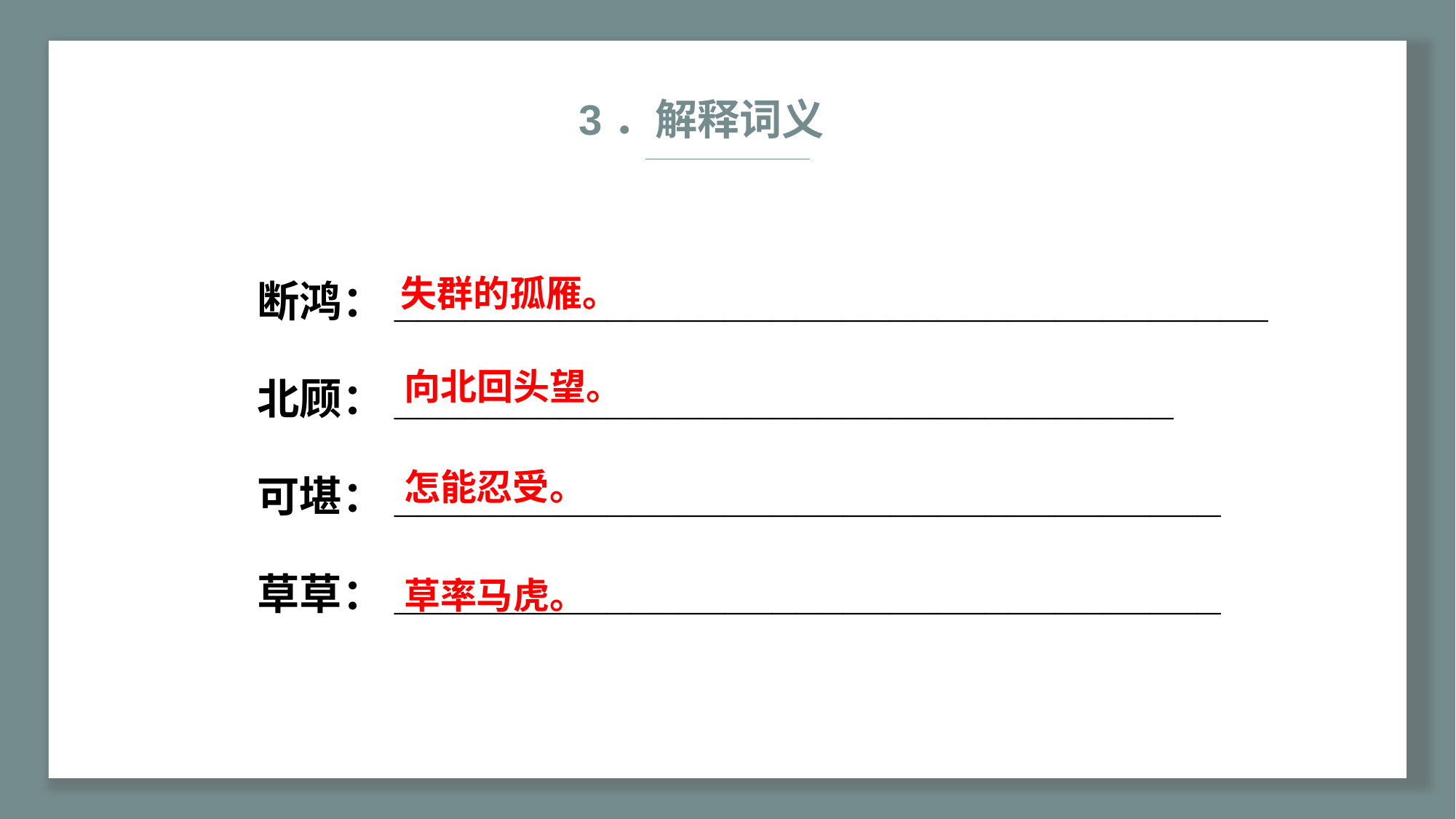

3．解释词义
断鸿：_____________________________________
北顾：_________________________________
可堪：___________________________________
草草：___________________________________
失群的孤雁。
向北回头望。
怎能忍受。
草率马虎。